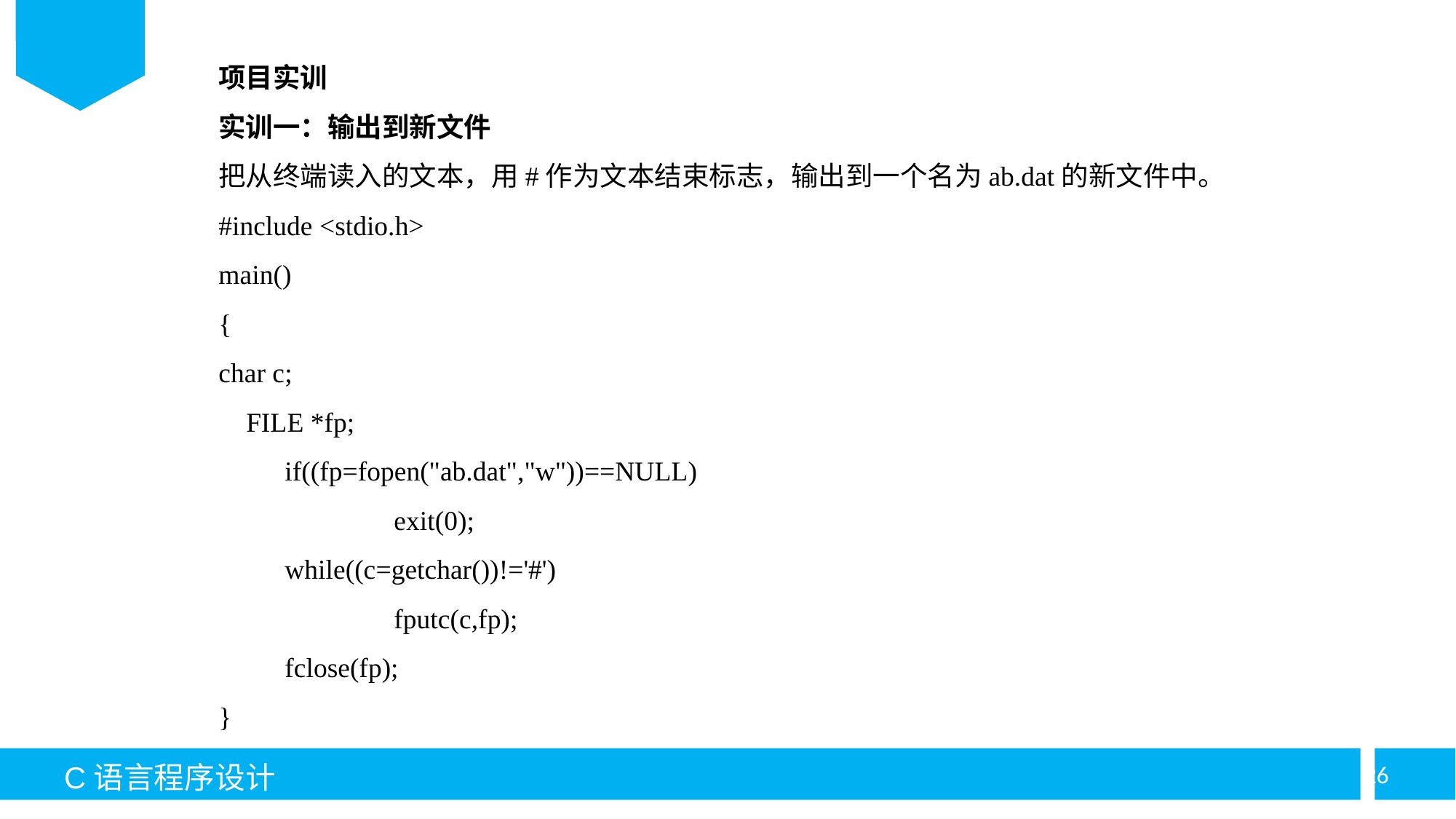

项目实训
实训一：输出到新文件
把从终端读入的文本，用#作为文本结束标志，输出到一个名为ab.dat的新文件中。
#include <stdio.h>
main()
{
char c;
    FILE *fp;
	if((fp=fopen("ab.dat","w"))==NULL)
		exit(0);
	while((c=getchar())!='#')
		fputc(c,fp);
	fclose(fp);
}